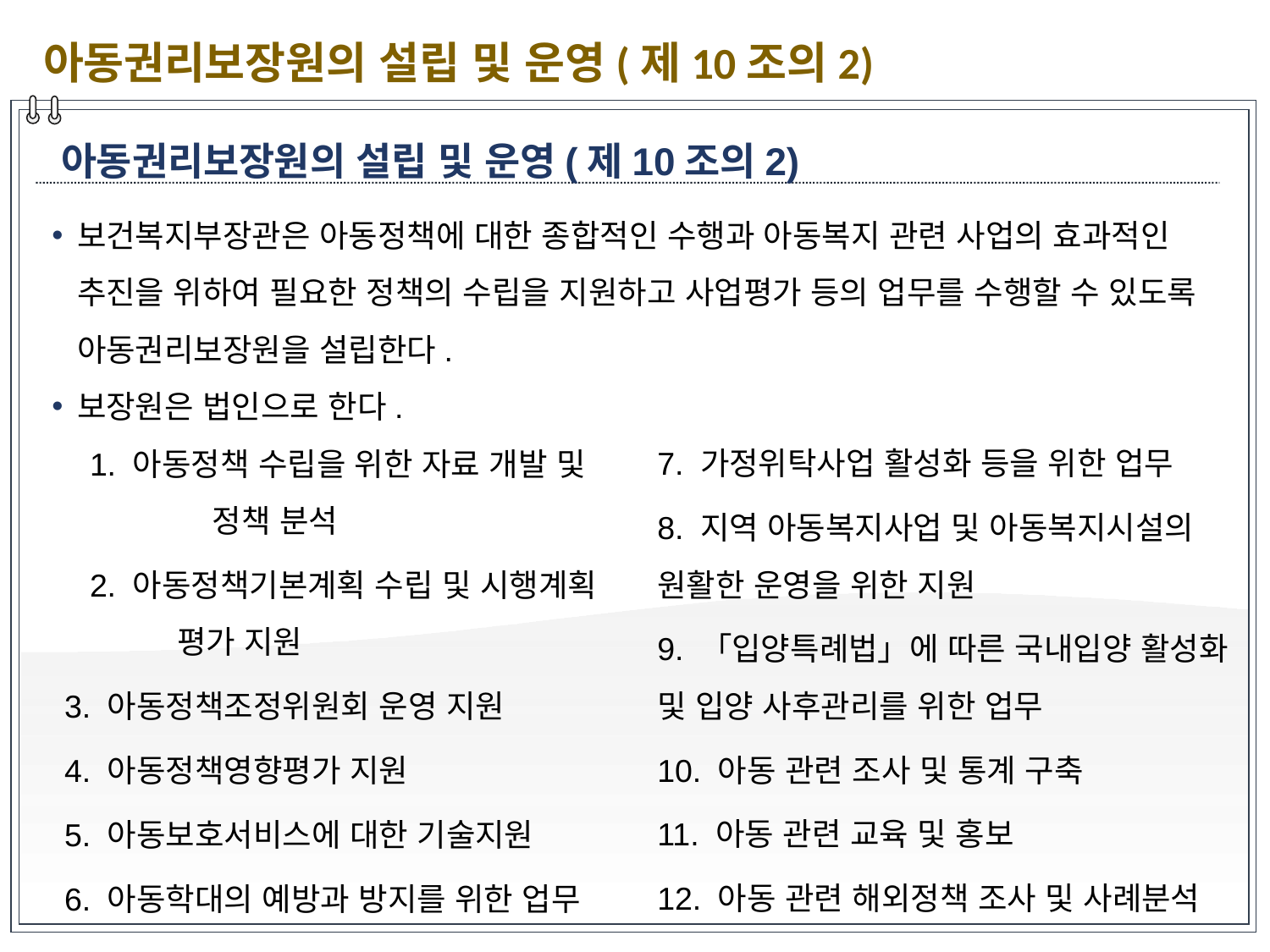

아동권리보장원의 설립 및 운영(제10조의2)

아동권리보장원의 설립 및 운영(제10조의2)

보건복지부장관은 아동정책에 대한 종합적인 수행과 아동복지 관련 사업의 효과적인 추진을 위하여 필요한 정책의 수립을 지원하고 사업평가 등의 업무를 수행할 수 있도록  아동권리보장원을 설립한다.
보장원은 법인으로 한다.
1. 아동정책 수립을 위한 자료 개발 및                                                                                   정책 분석
2. 아동정책기본계획 수립 및 시행계획                                                                              평가 지원
3. 아동정책조정위원회 운영 지원
4. 아동정책영향평가 지원
5. 아동보호서비스에 대한 기술지원
6. 아동학대의 예방과 방지를 위한 업무
7. 가정위탁사업 활성화 등을 위한 업무
8. 지역 아동복지사업 및 아동복지시설의 원활한 운영을 위한 지원
9. 「입양특례법」에 따른 국내입양 활성화 및 입양 사후관리를 위한 업무
10. 아동 관련 조사 및 통계 구축
11. 아동 관련 교육 및 홍보
12. 아동 관련 해외정책 조사 및 사례분석